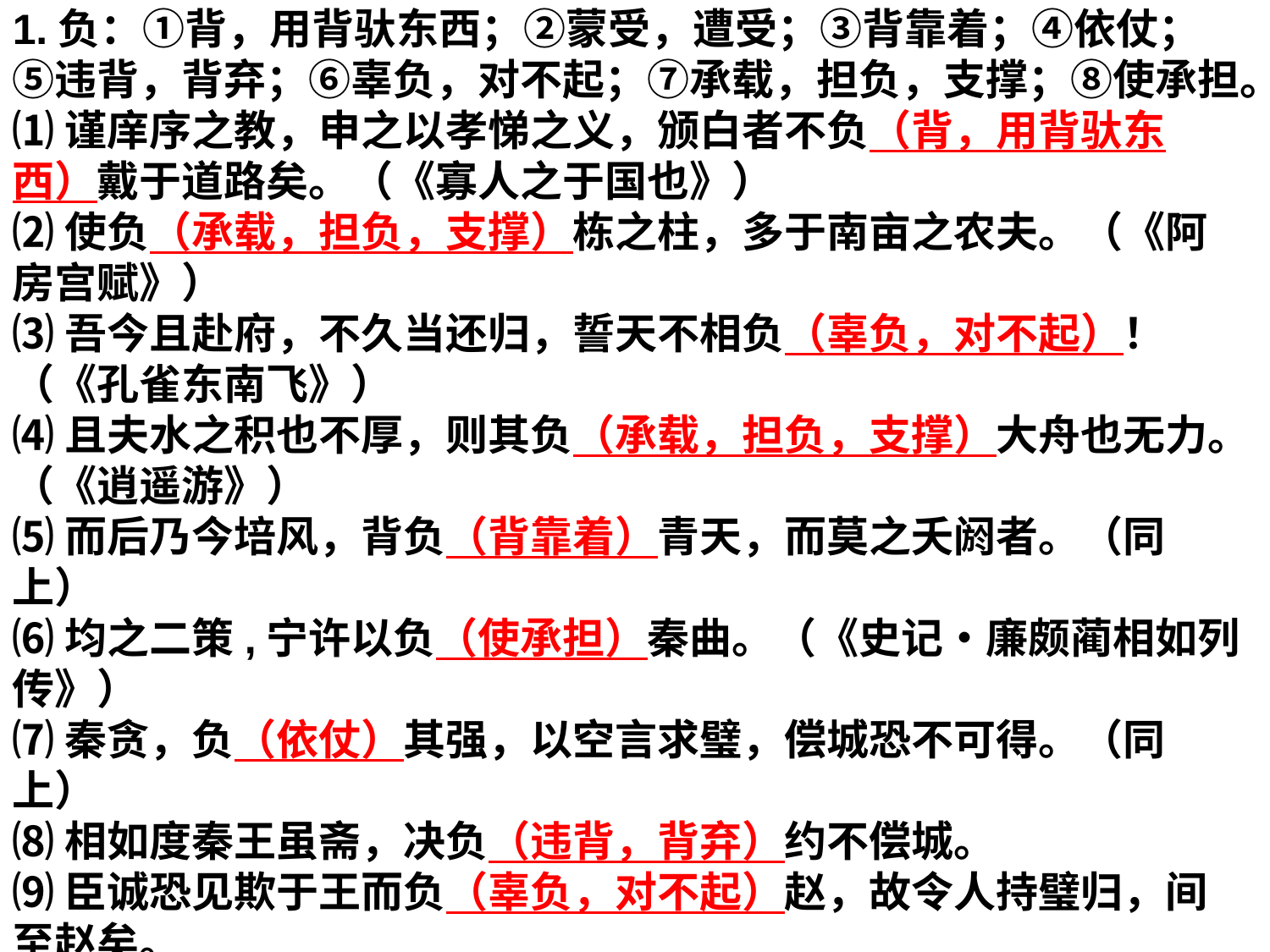

1.负：①背，用背驮东西；②蒙受，遭受；③背靠着；④依仗；⑤违背，背弃；⑥辜负，对不起；⑦承载，担负，支撑；⑧使承担。
⑴谨庠序之教，申之以孝悌之义，颁白者不负（背，用背驮东西）戴于道路矣。（《寡人之于国也》）
⑵使负（承载，担负，支撑）栋之柱，多于南亩之农夫。（《阿房宫赋》）
⑶吾今且赴府，不久当还归，誓天不相负（辜负，对不起）！（《孔雀东南飞》）
⑷且夫水之积也不厚，则其负（承载，担负，支撑）大舟也无力。（《逍遥游》）
⑸而后乃今培风，背负（背靠着）青天，而莫之夭阏者。（同上）
⑹均之二策,宁许以负（使承担）秦曲。（《史记•廉颇蔺相如列传》）
⑺秦贪，负（依仗）其强，以空言求璧，偿城恐不可得。（同上）
⑻相如度秦王虽斋，决负（违背，背弃）约不偿城。
⑼臣诚恐见欺于王而负（辜负，对不起）赵，故令人持璧归，间至赵矣。
⑽成语“负（蒙受，遭受）屈衔冤”“负（依仗）隅顽抗”